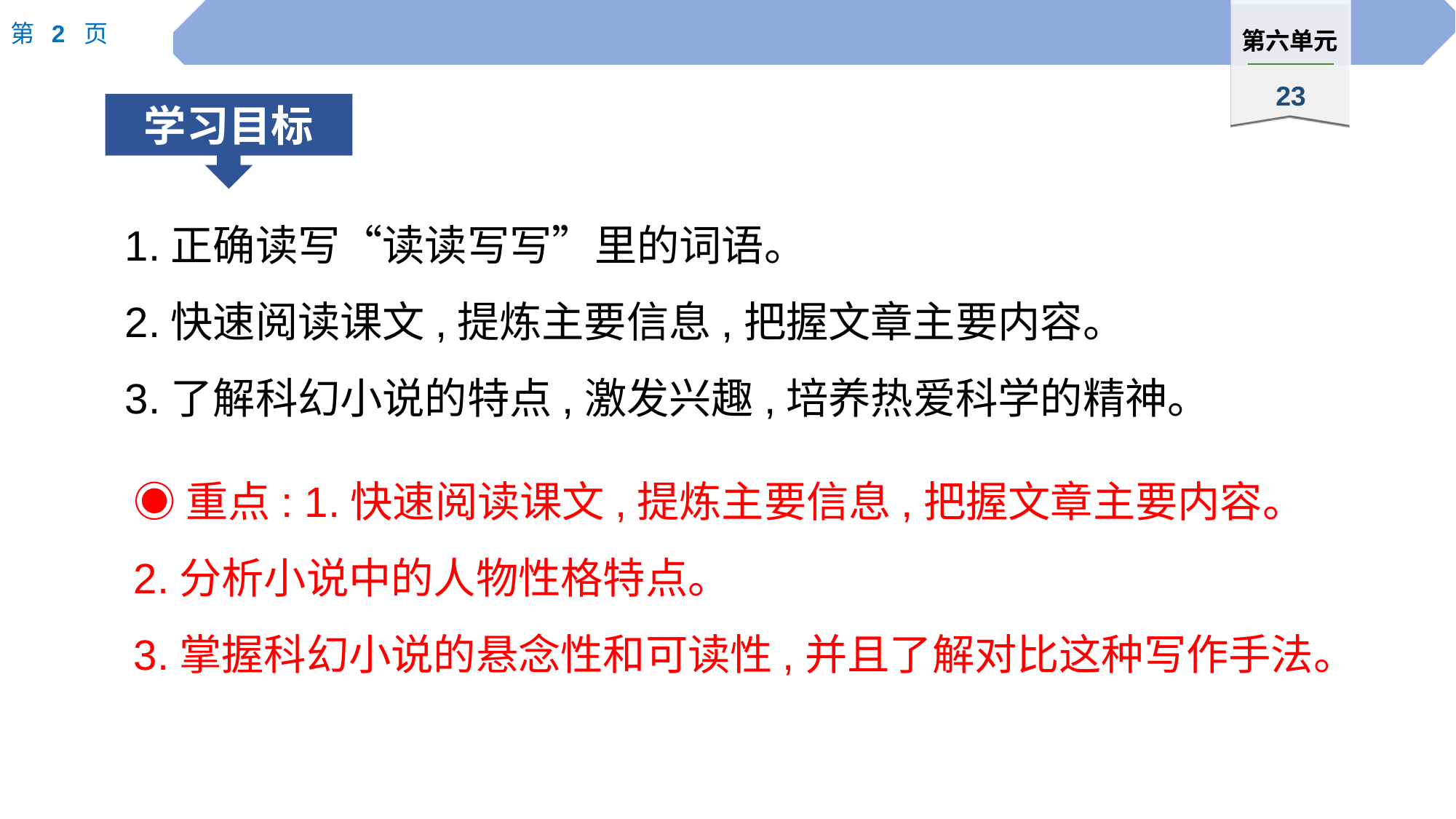

1.正确读写“读读写写”里的词语。
2.快速阅读课文,提炼主要信息,把握文章主要内容。
3.了解科幻小说的特点,激发兴趣,培养热爱科学的精神。
◉重点: 1.快速阅读课文,提炼主要信息,把握文章主要内容。
2.分析小说中的人物性格特点。
3.掌握科幻小说的悬念性和可读性,并且了解对比这种写作手法。